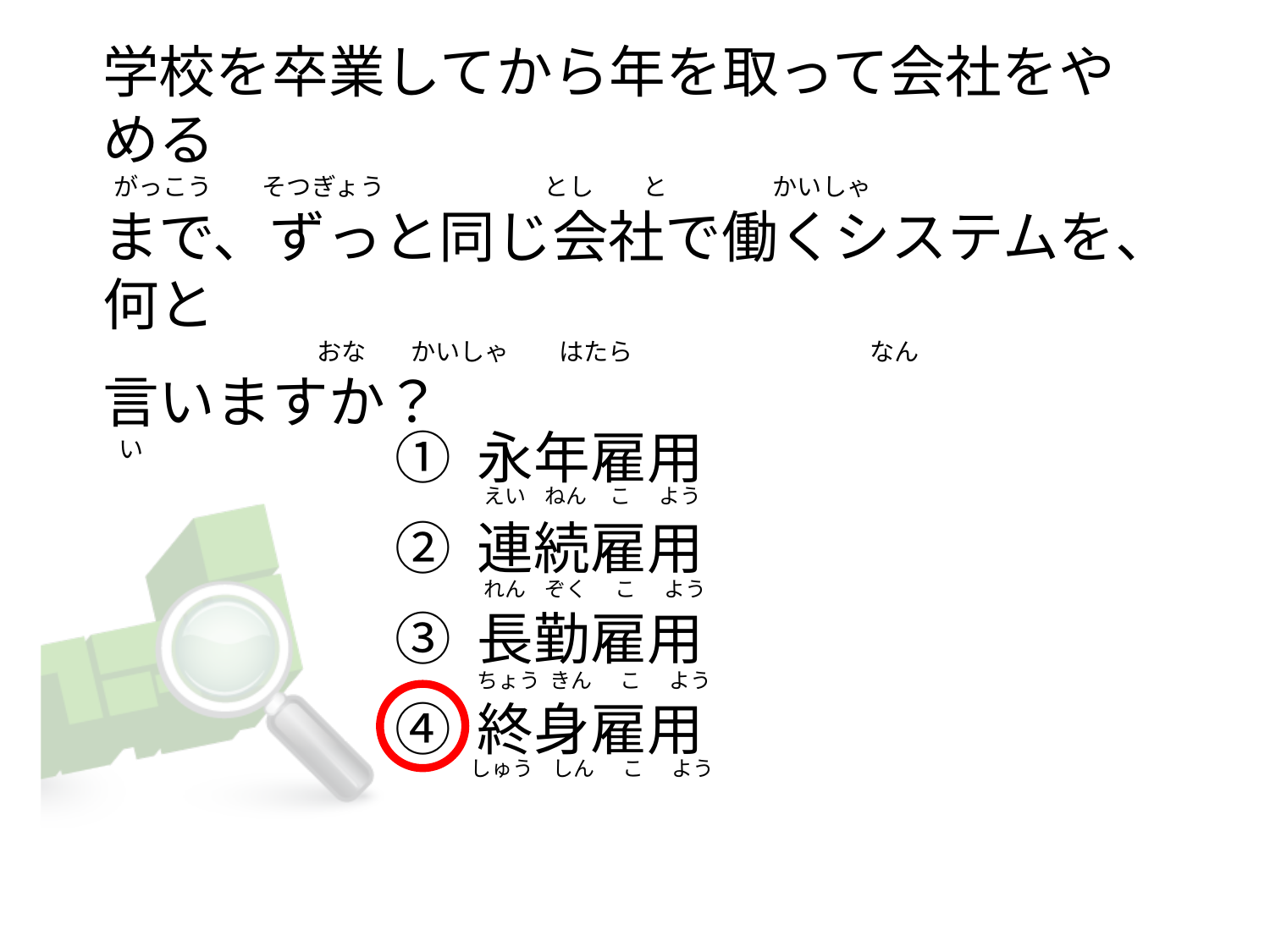

# 学校を卒業してから年を取って会社をやめる   がっこう         そつぎょう                             とし         と                   かいしゃ まで、ずっと同じ会社で働くシステムを、何と                                        おな        かいしゃ         はたら                                           なん 言いますか？        い
① 永年雇用
② 連続雇用
③ 長勤雇用
④ 終身雇用
 えい    ねん     こ      よう
 れん    ぞく      こ      よう
ちょう  きん      こ      よう

しゅう    しん      こ      よう